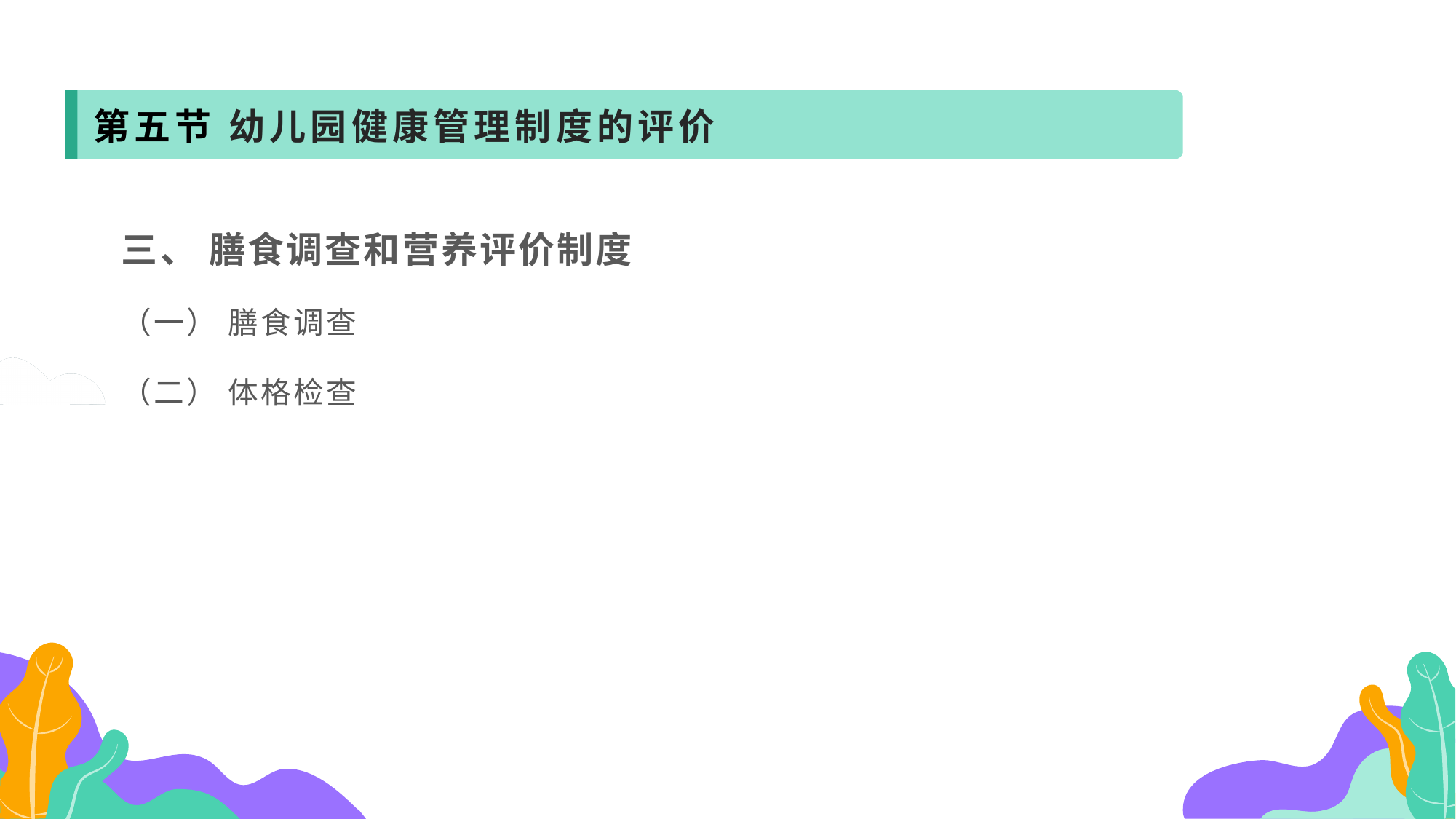

第五节 幼儿园健康管理制度的评价
三、 膳食调查和营养评价制度
（一） 膳食调查
（二） 体格检查